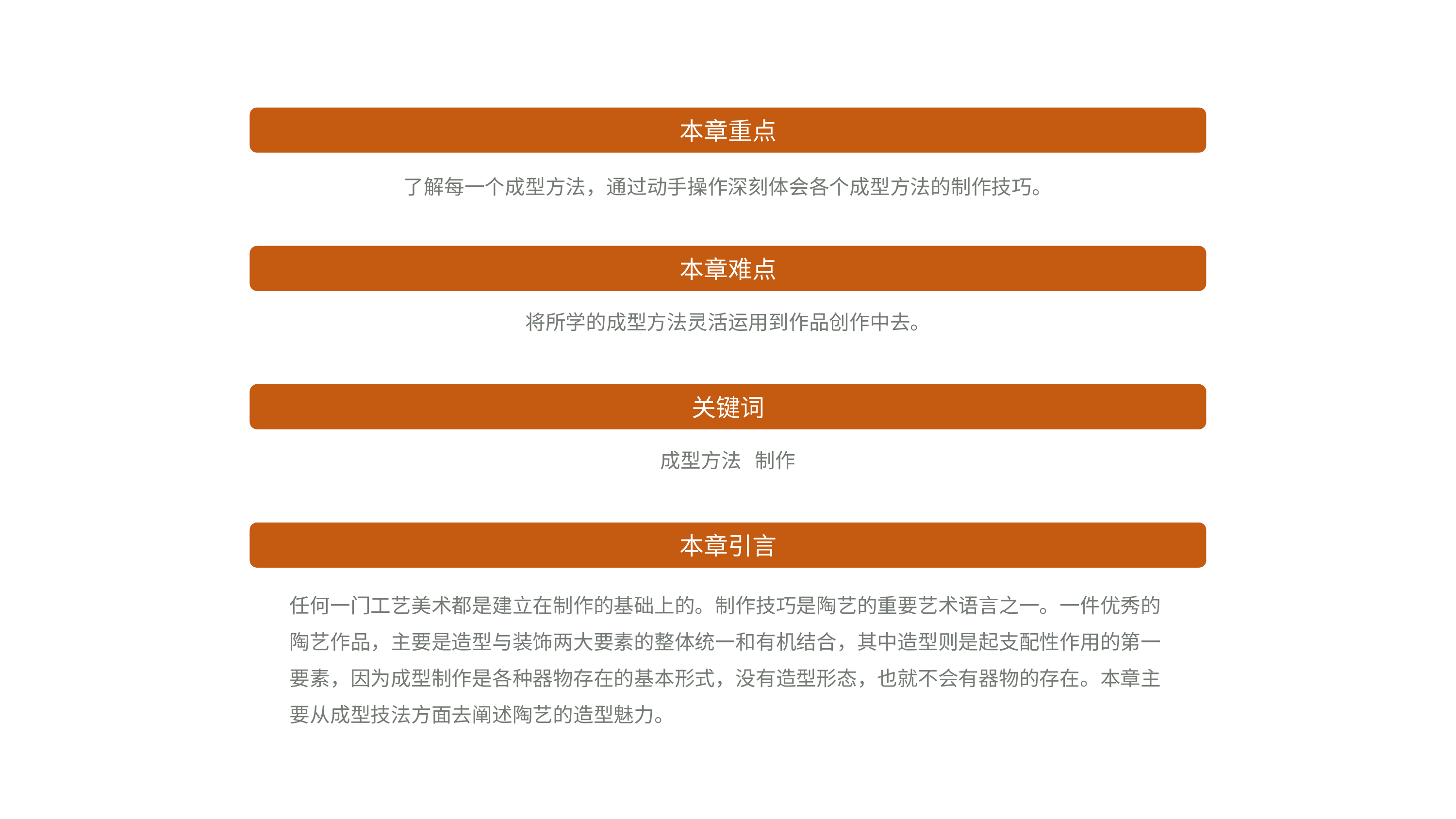

本章重点
了解每一个成型方法，通过动手操作深刻体会各个成型方法的制作技巧。
本章难点
将所学的成型方法灵活运用到作品创作中去。
关键词
成型方法   制作
本章引言
任何一门工艺美术都是建立在制作的基础上的。制作技巧是陶艺的重要艺术语言之一。一件优秀的陶艺作品，主要是造型与装饰两大要素的整体统一和有机结合，其中造型则是起支配性作用的第一要素，因为成型制作是各种器物存在的基本形式，没有造型形态，也就不会有器物的存在。本章主要从成型技法方面去阐述陶艺的造型魅力。